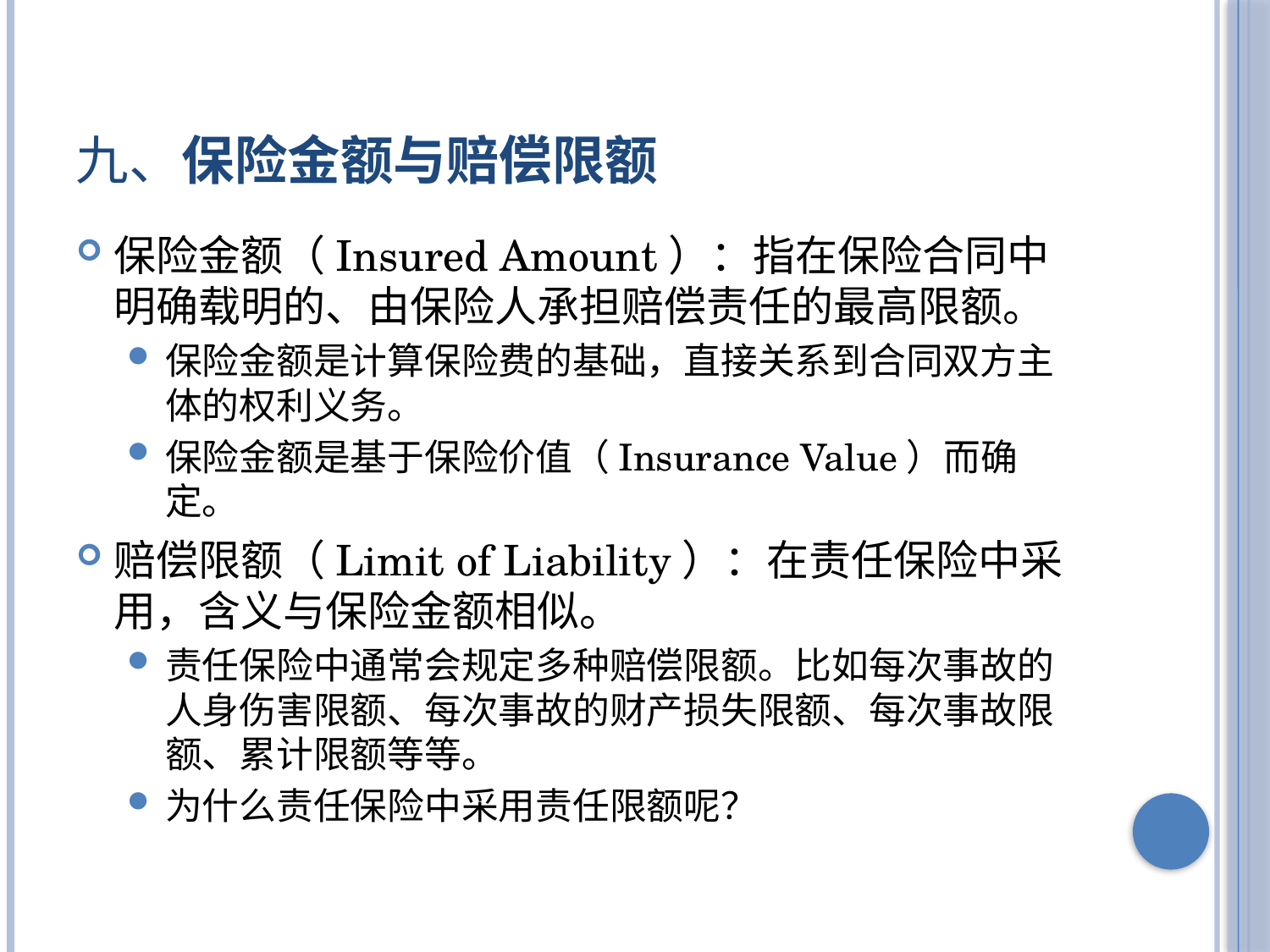

# 九、保险金额与赔偿限额
保险金额（Insured Amount）：指在保险合同中明确载明的、由保险人承担赔偿责任的最高限额。
保险金额是计算保险费的基础，直接关系到合同双方主体的权利义务。
保险金额是基于保险价值（Insurance Value）而确定。
赔偿限额（Limit of Liability）：在责任保险中采用，含义与保险金额相似。
责任保险中通常会规定多种赔偿限额。比如每次事故的人身伤害限额、每次事故的财产损失限额、每次事故限额、累计限额等等。
为什么责任保险中采用责任限额呢？